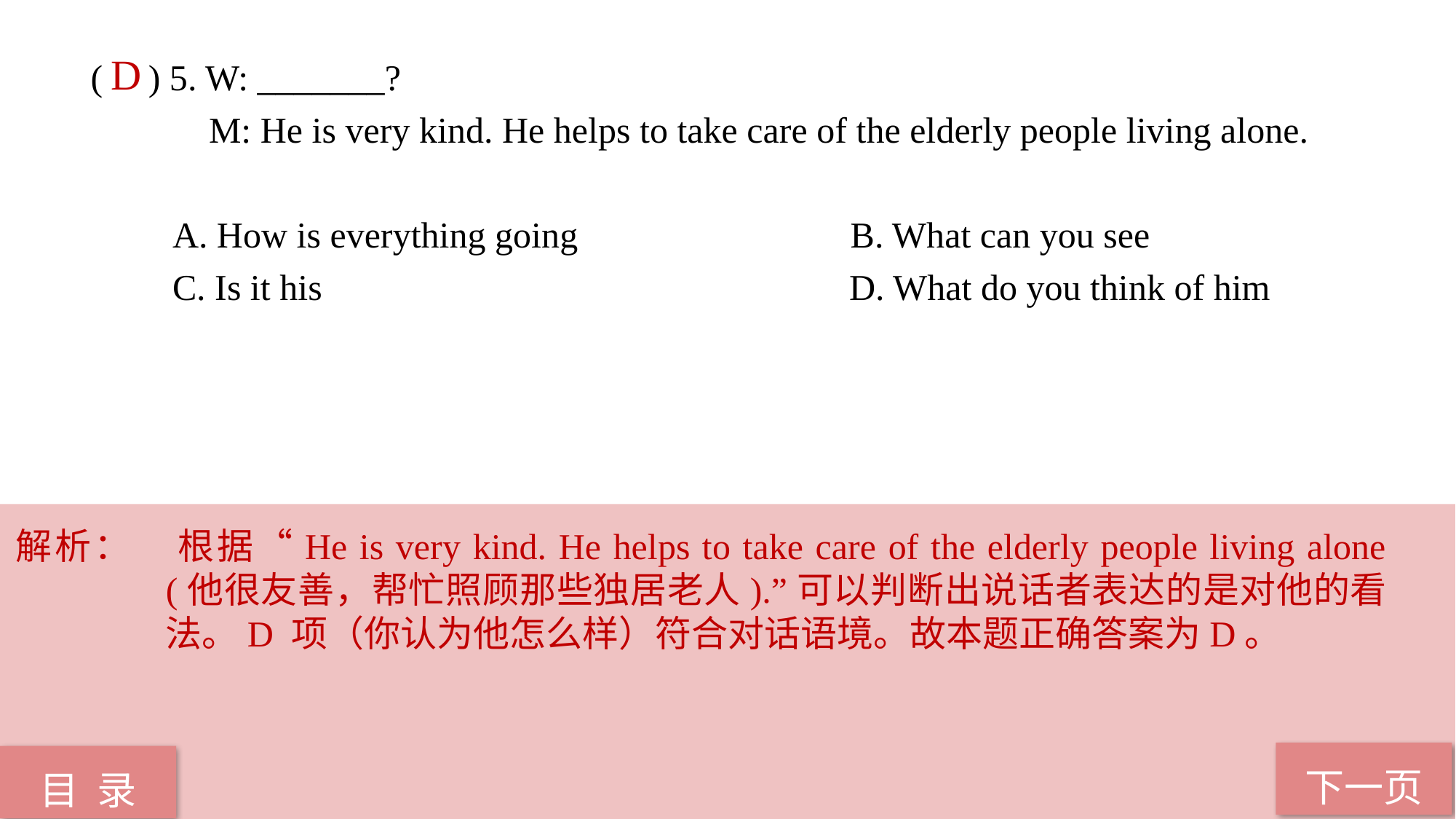

(     ) 5. W: _______?
             M: He is very kind. He helps to take care of the elderly people living alone.

         A. How is everything going                              B. What can you see
         C. Is it his                                                          D. What do you think of him
D
解析：	根据“He is very kind. He helps to take care of the elderly people living alone (他很友善，帮忙照顾那些独居老人).”可以判断出说话者表达的是对他的看法。D 项（你认为他怎么样）符合对话语境。故本题正确答案为D。
下一页